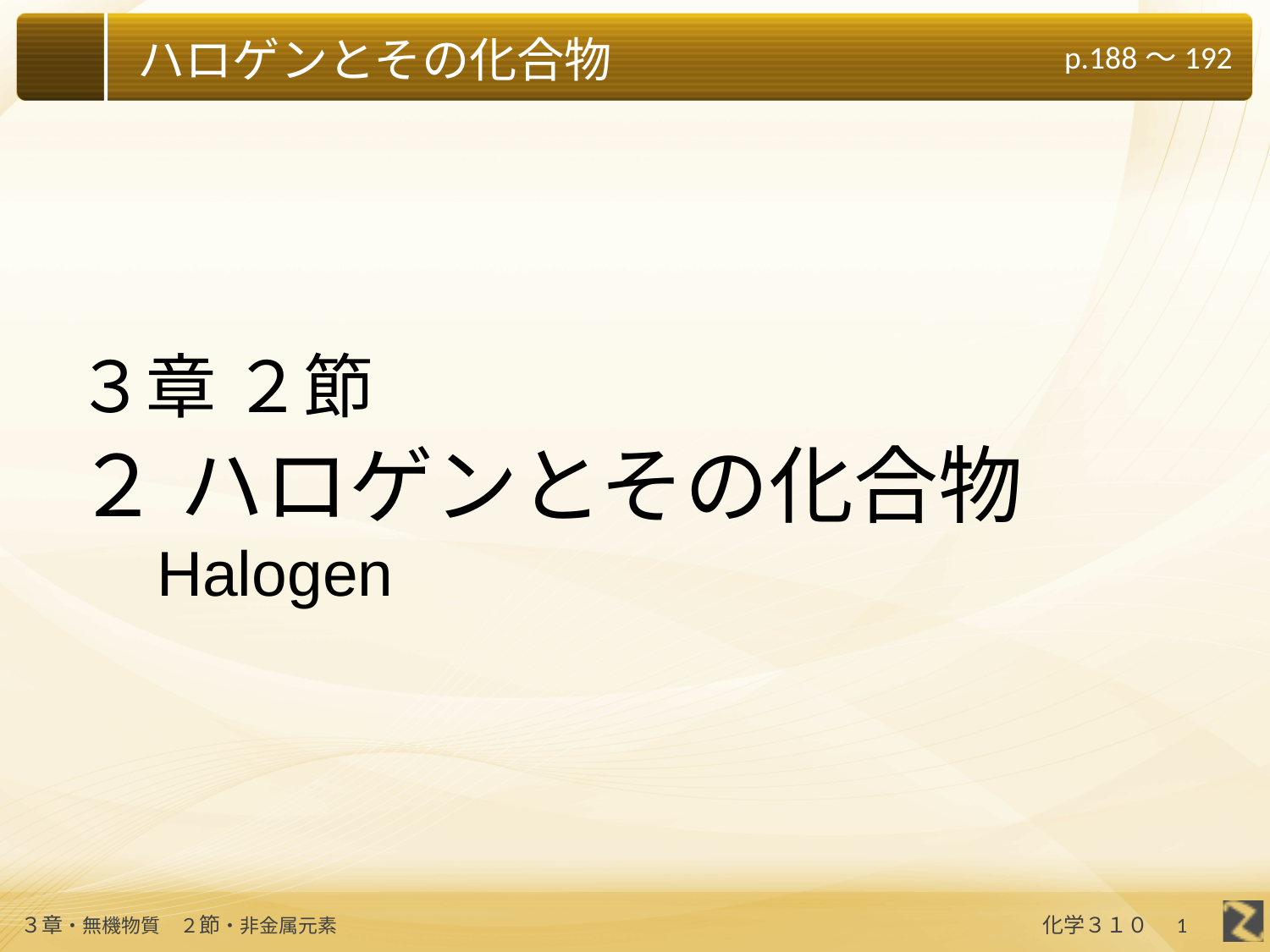

３章 ２節
# ２ ハロゲンとその化合物
Halogen
1